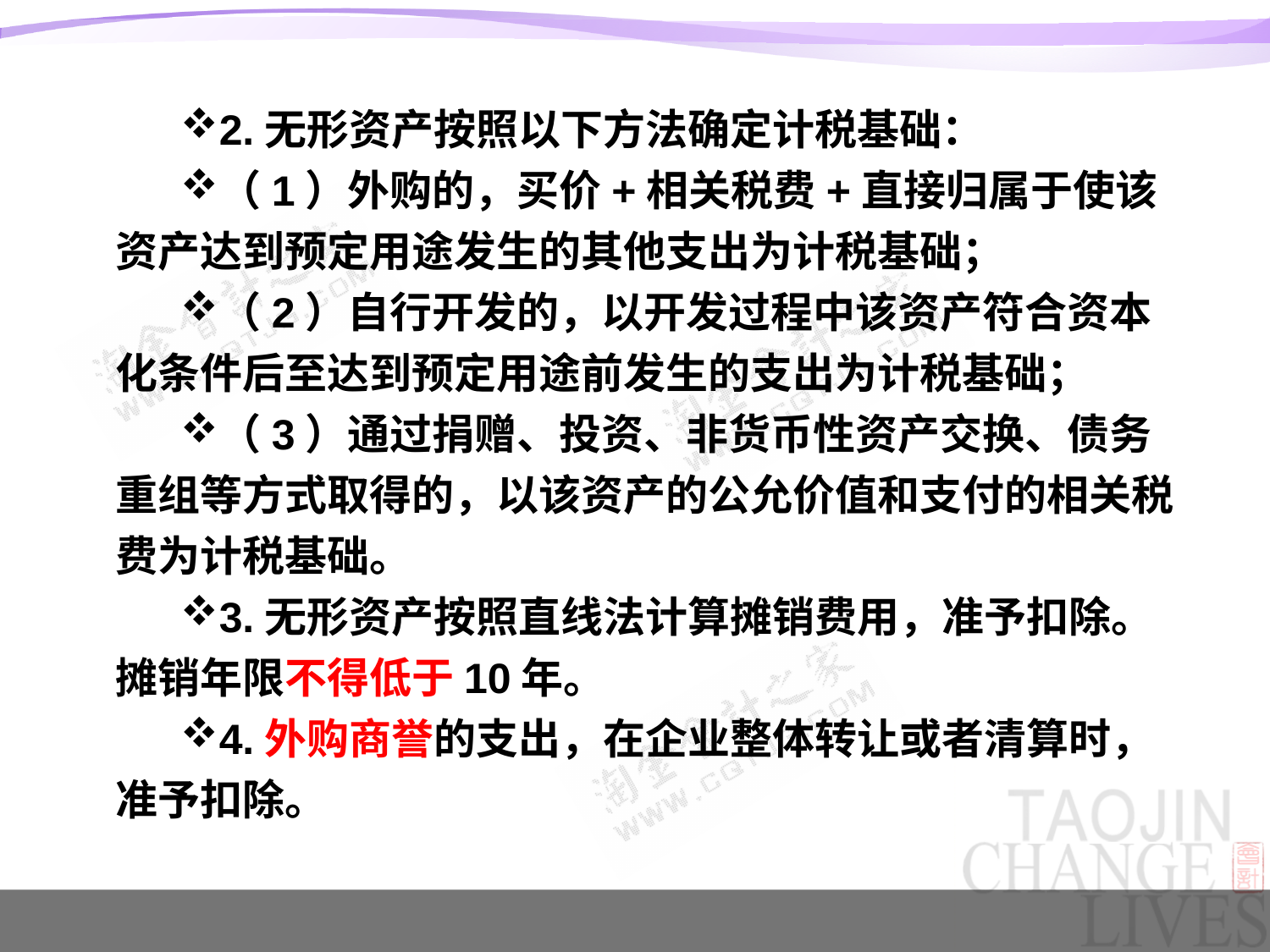

2.无形资产按照以下方法确定计税基础：
（1）外购的，买价+相关税费+直接归属于使该资产达到预定用途发生的其他支出为计税基础；
（2）自行开发的，以开发过程中该资产符合资本化条件后至达到预定用途前发生的支出为计税基础；
（3）通过捐赠、投资、非货币性资产交换、债务重组等方式取得的，以该资产的公允价值和支付的相关税费为计税基础。
3.无形资产按照直线法计算摊销费用，准予扣除。摊销年限不得低于10年。
4.外购商誉的支出，在企业整体转让或者清算时，准予扣除。